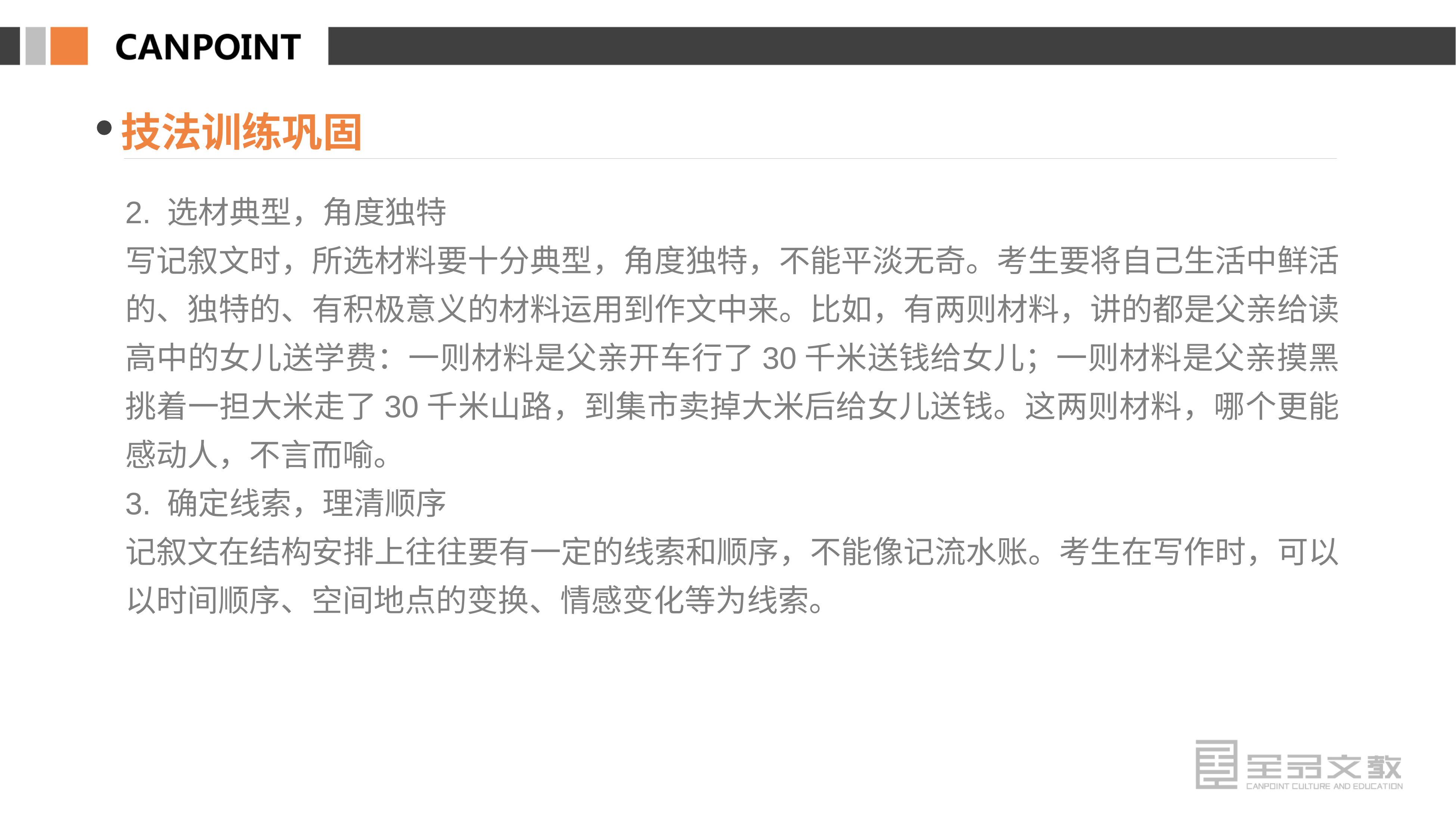

技法训练巩固

2. 选材典型，角度独特
写记叙文时，所选材料要十分典型，角度独特，不能平淡无奇。考生要将自己生活中鲜活的、独特的、有积极意义的材料运用到作文中来。比如，有两则材料，讲的都是父亲给读高中的女儿送学费：一则材料是父亲开车行了30千米送钱给女儿；一则材料是父亲摸黑挑着一担大米走了30千米山路，到集市卖掉大米后给女儿送钱。这两则材料，哪个更能感动人，不言而喻。
3. 确定线索，理清顺序
记叙文在结构安排上往往要有一定的线索和顺序，不能像记流水账。考生在写作时，可以以时间顺序、空间地点的变换、情感变化等为线索。